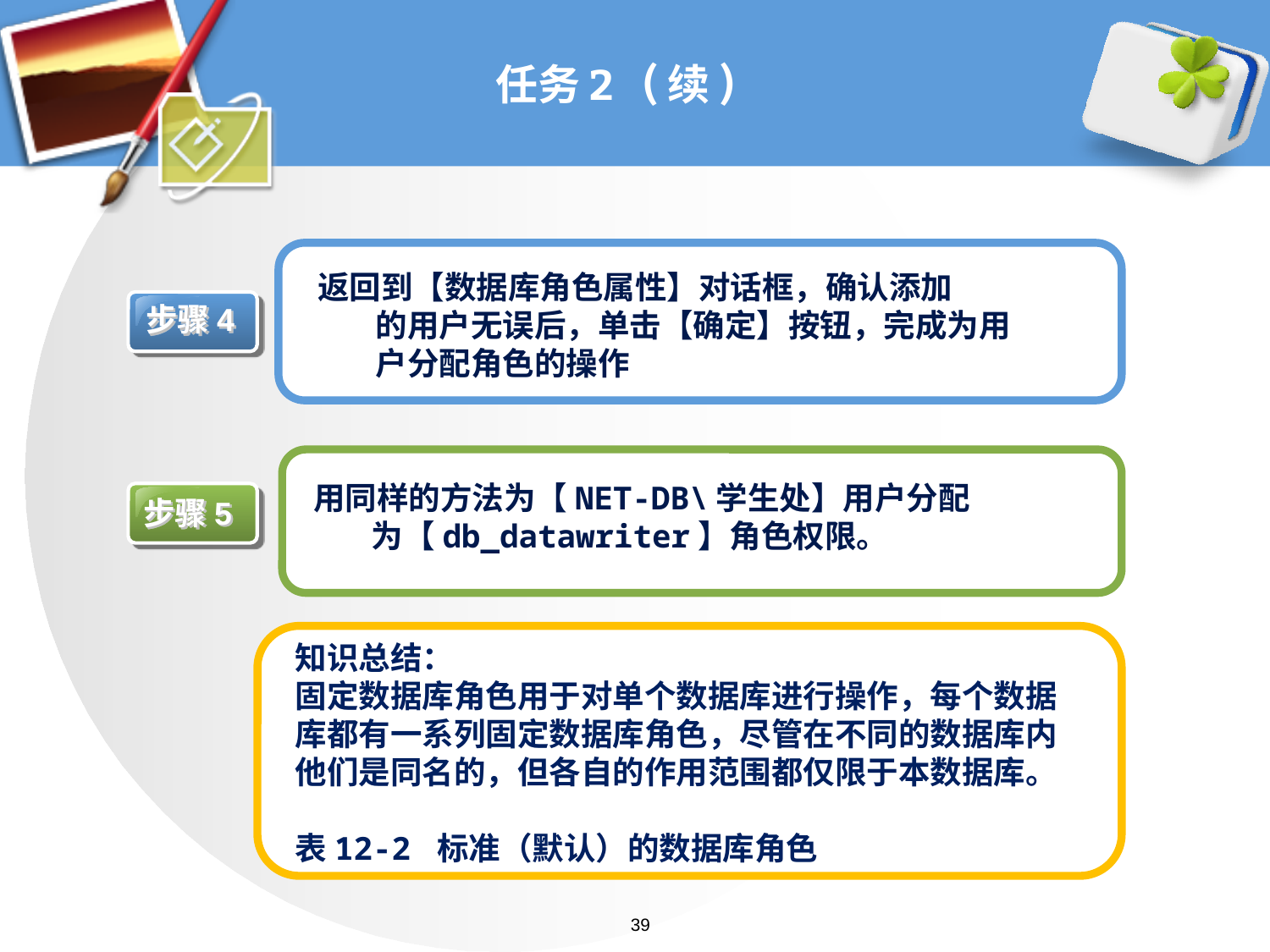

# 任务2    (续)

返回到【数据库角色属性】对话框，确认添加
       的用户无误后，单击【确定】按钮，完成为用
       户分配角色的操作

步骤4

用同样的方法为【NET-DB\学生处】用户分配
       为【db_datawriter】角色权限。

步骤5

知识总结：
固定数据库角色用于对单个数据库进行操作，每个数据
库都有一系列固定数据库角色，尽管在不同的数据库内
他们是同名的，但各自的作用范围都仅限于本数据库。

表12-2 标准（默认）的数据库角色
39